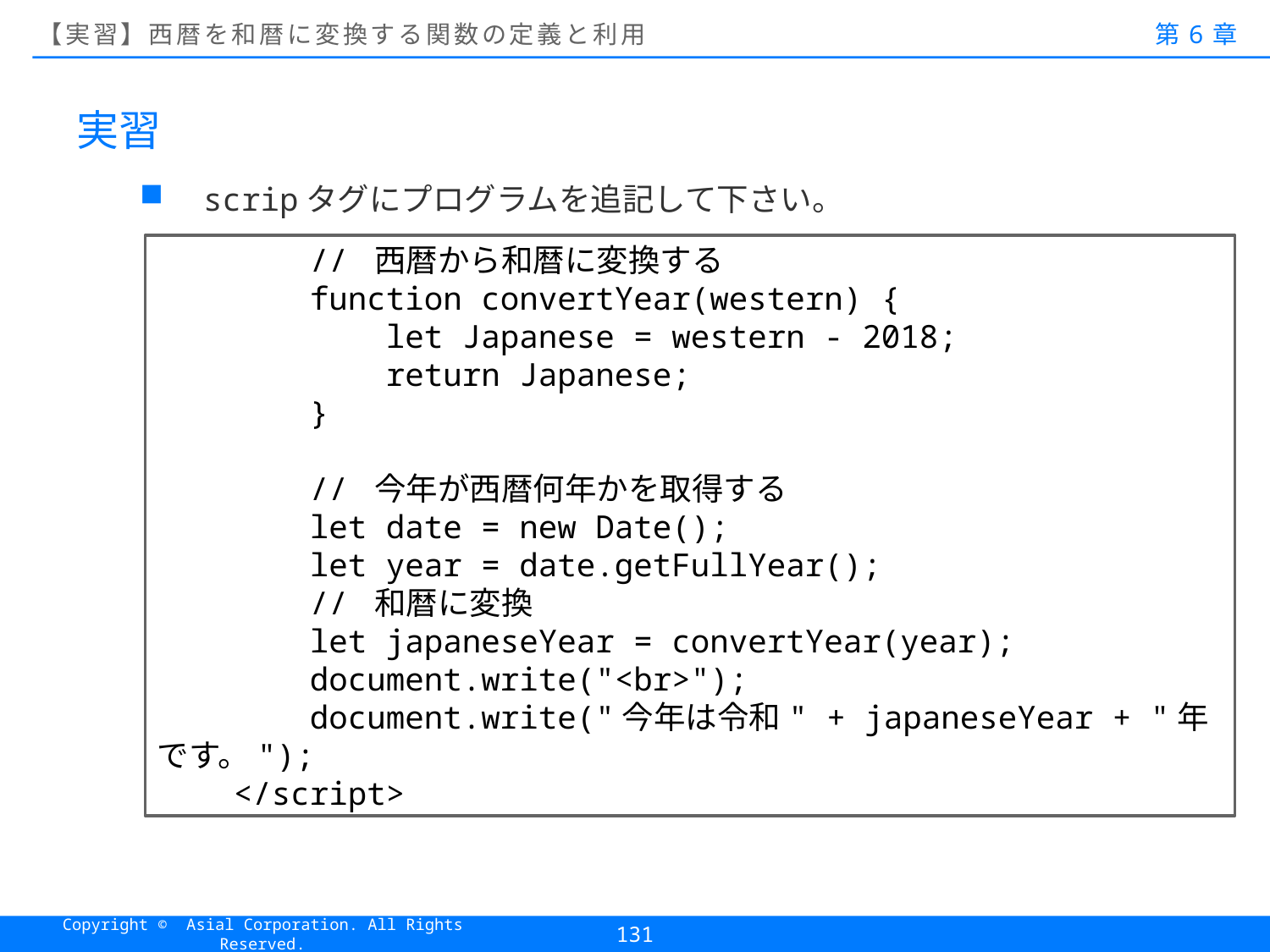

# 【実習】西暦を和暦に変換する関数の定義と利用
第6章
実習
scripタグにプログラムを追記して下さい。

        // 西暦から和暦に変換する
        function convertYear(western) {
            let Japanese = western - 2018;
            return Japanese;
        }

        // 今年が西暦何年かを取得する
        let date = new Date();
        let year = date.getFullYear();
        // 和暦に変換
        let japaneseYear = convertYear(year);
        document.write("<br>");
        document.write("今年は令和" + japaneseYear + "年です。");
    </script>
131